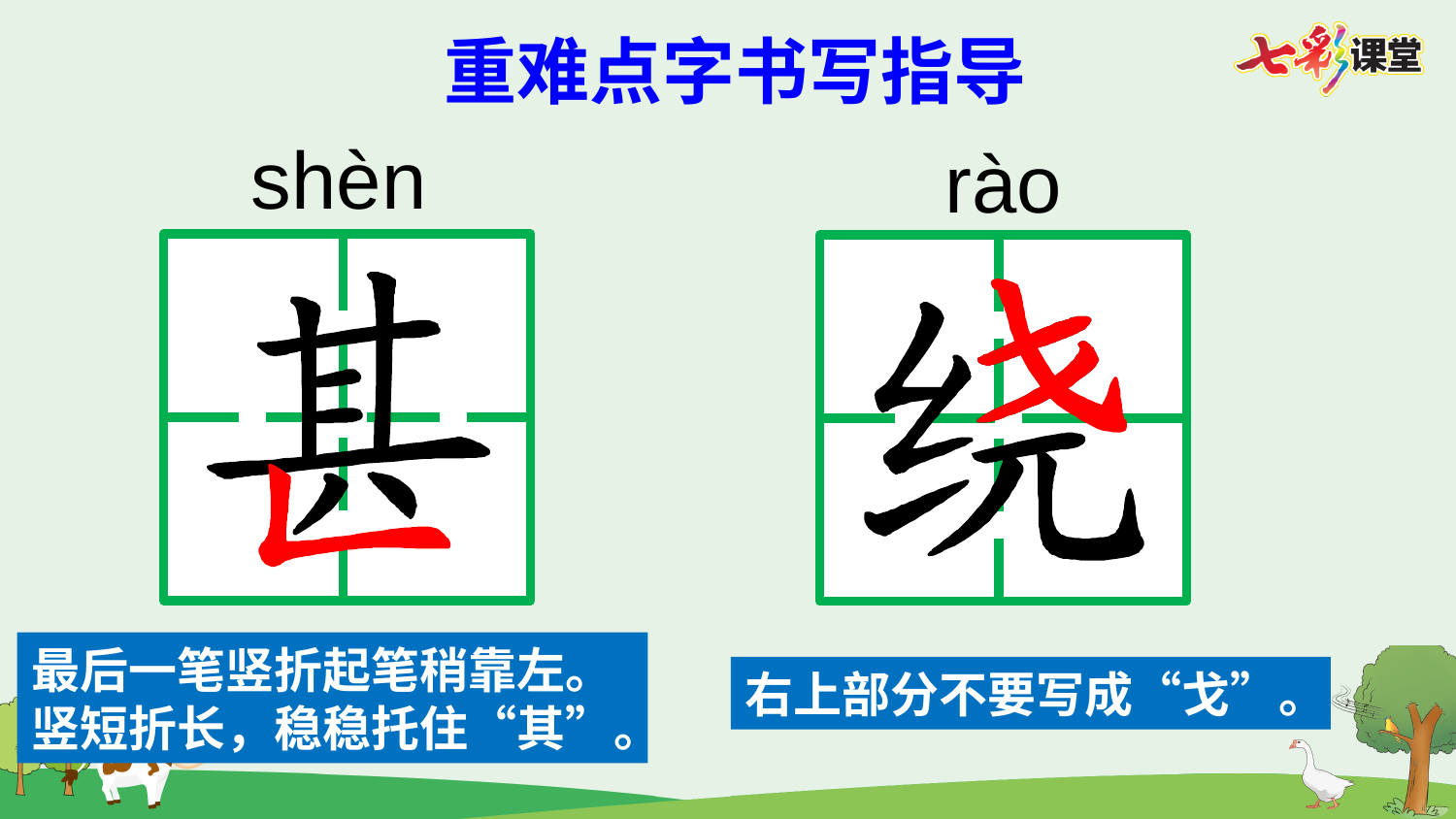

重难点字书写指导
shèn
rào

最后一笔竖折起笔稍靠左。竖短折长，稳稳托住“其”。
右上部分不要写成“戈”。